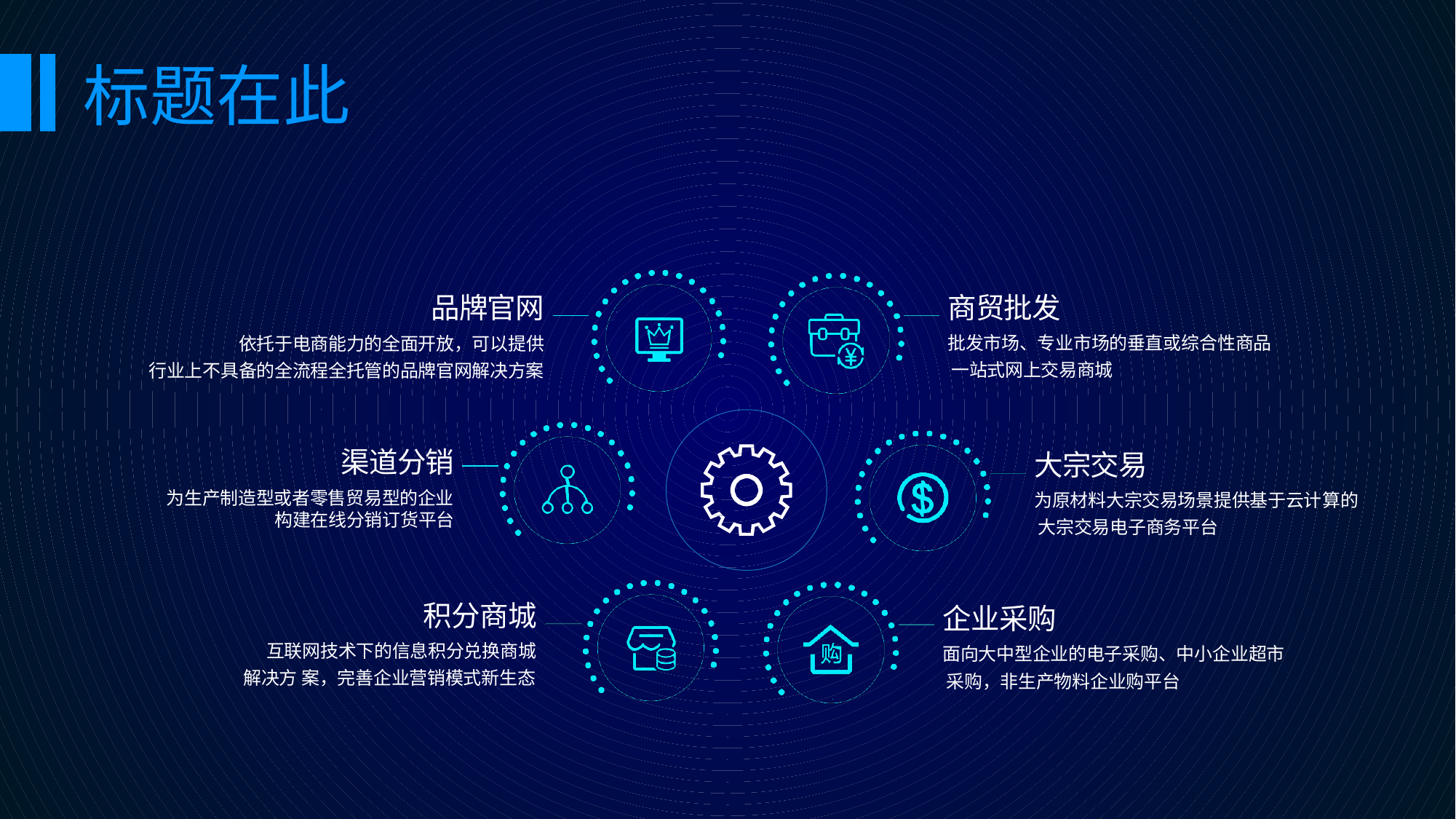

标题在此

品牌官网
依托于电商能力的全面开放，可以提供
行业上不具备的全流程全托管的品牌官网解决方案
商贸批发
批发市场、专业市场的垂直或综合性商品  一站式网上交易商城

渠道分销
为生产制造型或者零售贸易型的企业
构建在线分销订货平台

大宗交易
为原材料大宗交易场景提供基于云计算的  大宗交易电子商务平台

企业采购
面向大中型企业的电子采购、中小企业超市  采购，非生产物料企业购平台

积分商城
互联网技术下的信息积分兑换商城
解决方 案，完善企业营销模式新生态